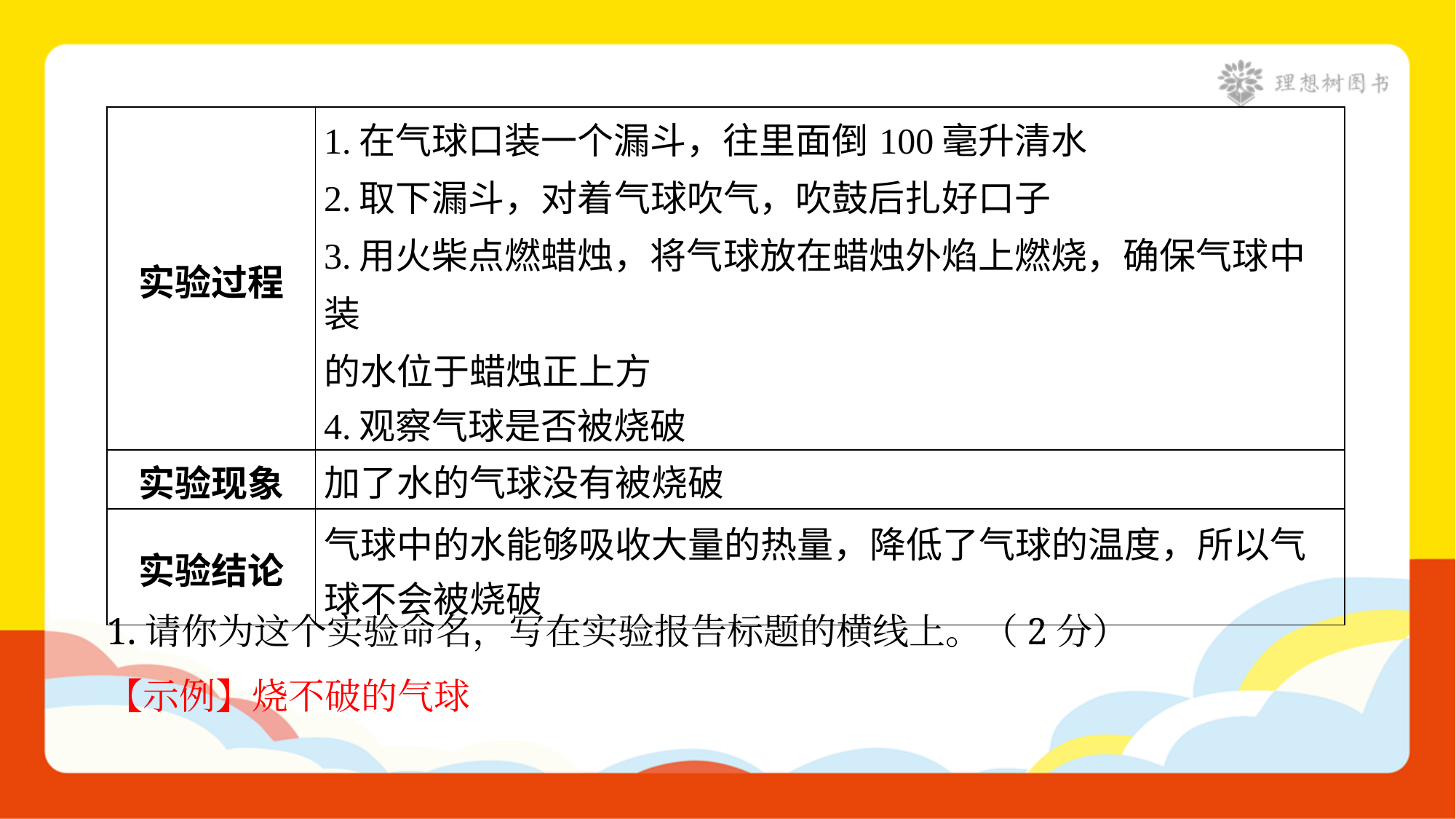

| 实验过程 | 1.在气球口装一个漏斗，往里面倒100毫升清水 2.取下漏斗，对着气球吹气，吹鼓后扎好口子 3.用火柴点燃蜡烛，将气球放在蜡烛外焰上燃烧，确保气球中装 的水位于蜡烛正上方 4.观察气球是否被烧破 |
| --- | --- |
| 实验现象 | 加了水的气球没有被烧破 |
| 实验结论 | 气球中的水能够吸收大量的热量，降低了气球的温度，所以气 球不会被烧破 |
1.请你为这个实验命名，写在实验报告标题的横线上。（2分）
【示例】烧不破的气球